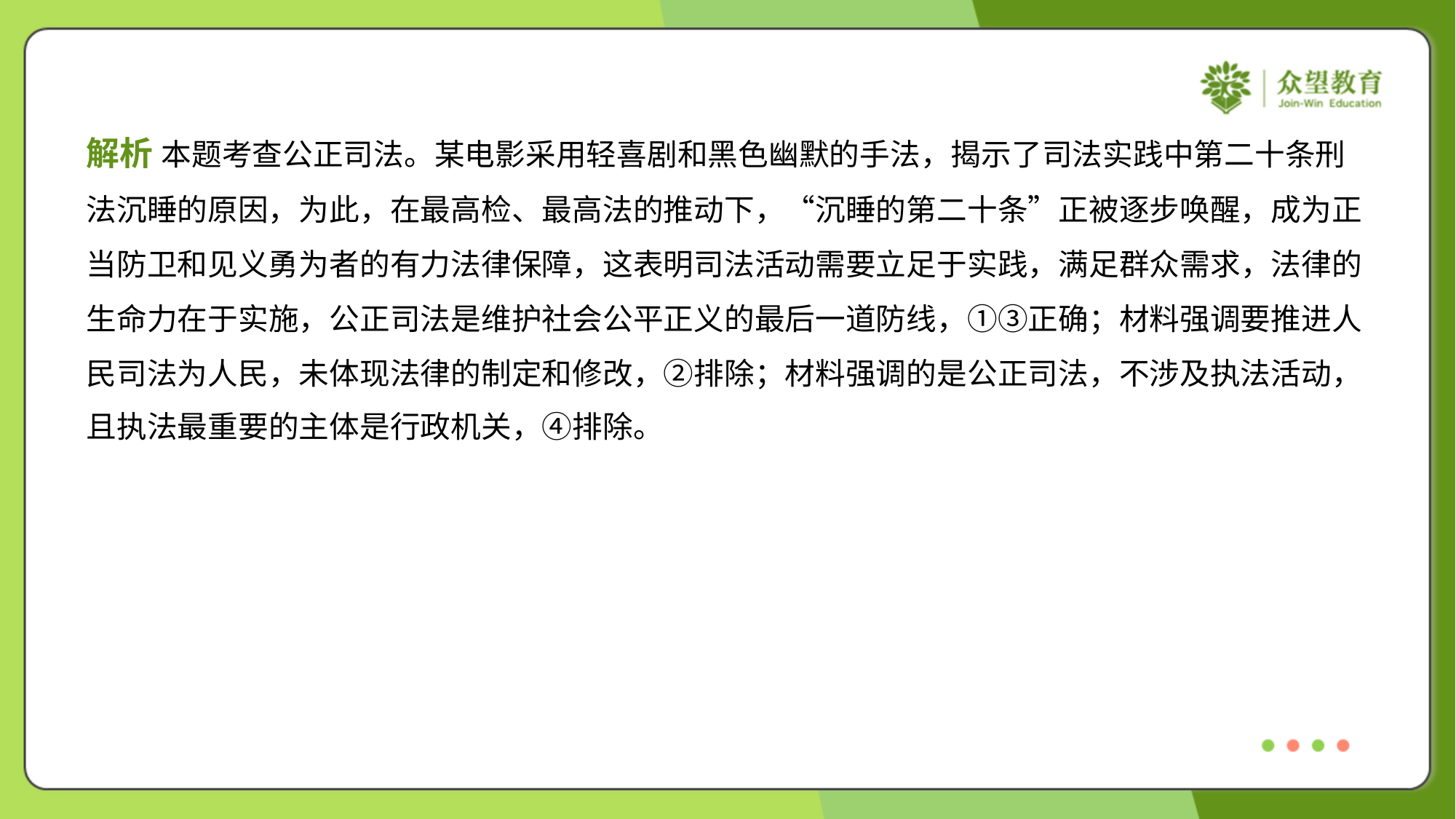

解析 本题考查公正司法。某电影采用轻喜剧和黑色幽默的手法，揭示了司法实践中第二十条刑
法沉睡的原因，为此，在最高检、最高法的推动下，“沉睡的第二十条”正被逐步唤醒，成为正
当防卫和见义勇为者的有力法律保障，这表明司法活动需要立足于实践，满足群众需求，法律的
生命力在于实施，公正司法是维护社会公平正义的最后一道防线，①③正确；材料强调要推进人
民司法为人民，未体现法律的制定和修改，②排除；材料强调的是公正司法，不涉及执法活动，
且执法最重要的主体是行政机关，④排除。